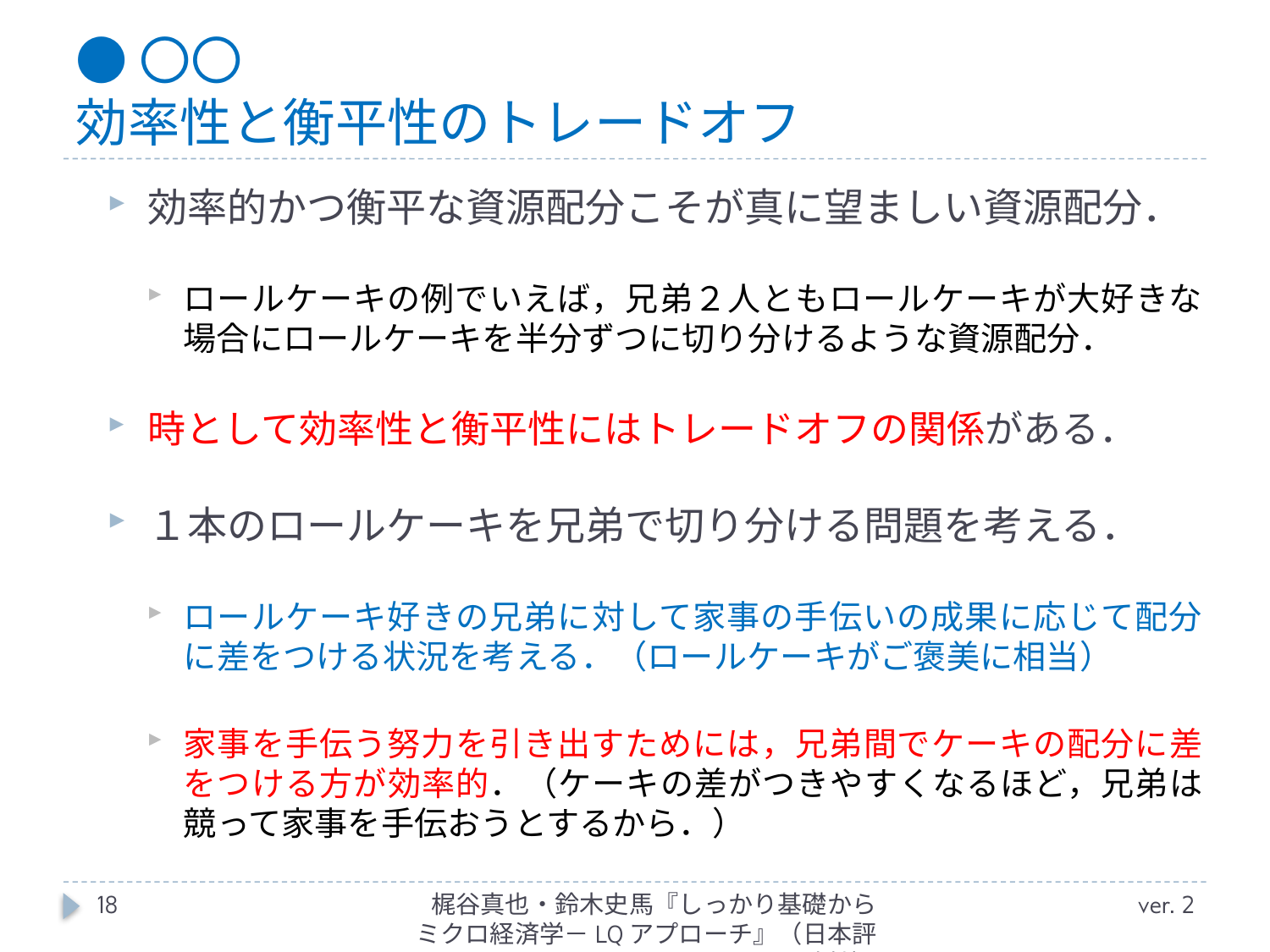

# ●〇〇 効率性と衡平性のトレードオフ
効率的かつ衡平な資源配分こそが真に望ましい資源配分．

ロールケーキの例でいえば，兄弟２人ともロールケーキが大好きな場合にロールケーキを半分ずつに切り分けるような資源配分．

時として効率性と衡平性にはトレードオフの関係がある．

１本のロールケーキを兄弟で切り分ける問題を考える．

ロールケーキ好きの兄弟に対して家事の手伝いの成果に応じて配分に差をつける状況を考える．（ロールケーキがご褒美に相当）

家事を手伝う努力を引き出すためには，兄弟間でケーキの配分に差をつける方が効率的．（ケーキの差がつきやすくなるほど，兄弟は競って家事を手伝おうとするから．）
18
梶谷真也・鈴木史馬『しっかり基礎からミクロ経済学－LQアプローチ』（日本評論社）
ver. 2